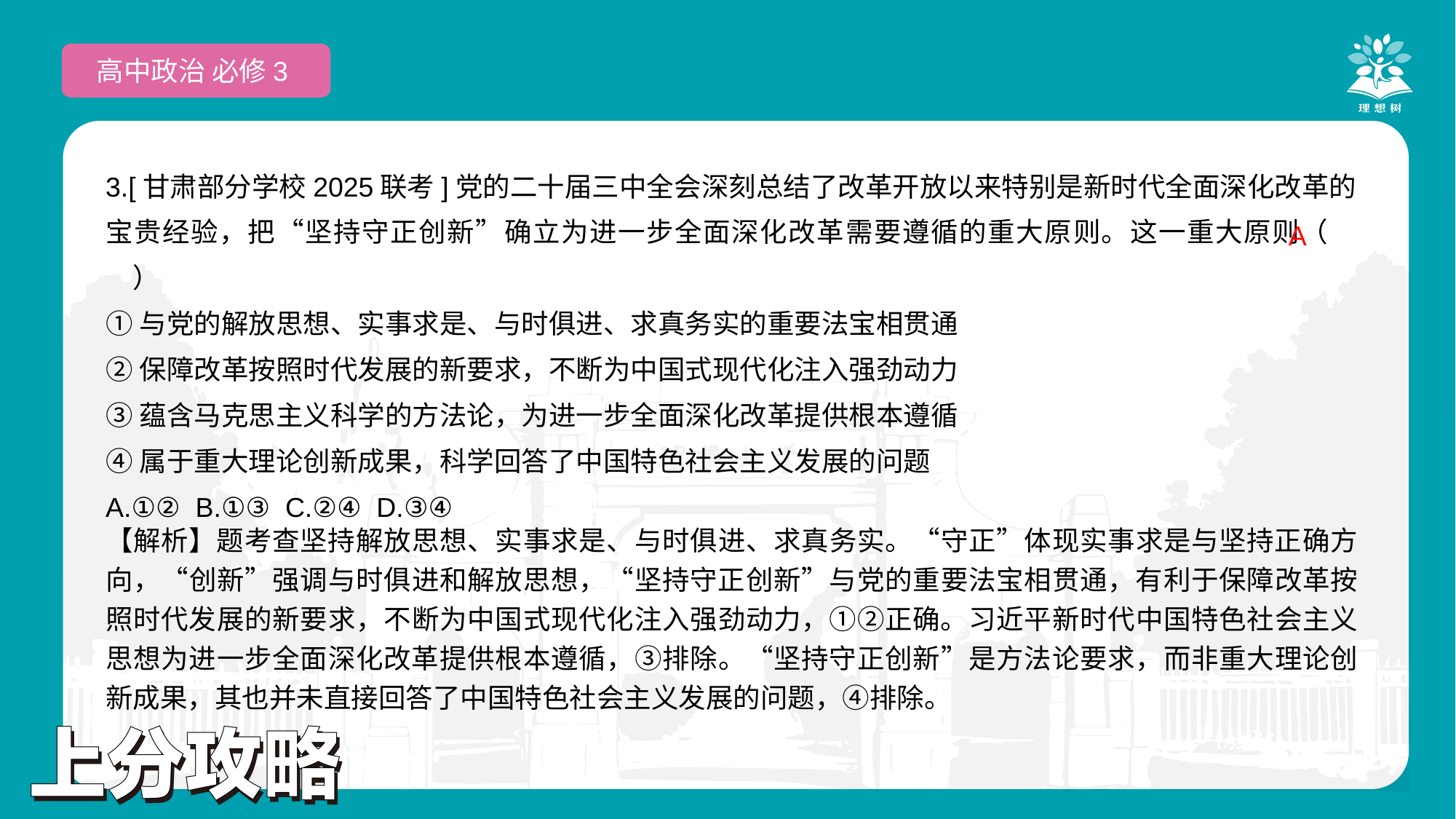

高中政治 必修3
3.[甘肃部分学校2025联考]党的二十届三中全会深刻总结了改革开放以来特别是新时代全面深化改革的宝贵经验，把“坚持守正创新”确立为进一步全面深化改革需要遵循的重大原则。这一重大原则（　　）
①与党的解放思想、实事求是、与时俱进、求真务实的重要法宝相贯通
②保障改革按照时代发展的新要求，不断为中国式现代化注入强劲动力
③蕴含马克思主义科学的方法论，为进一步全面深化改革提供根本遵循
④属于重大理论创新成果，科学回答了中国特色社会主义发展的问题
A.①②  B.①③  C.②④  D.③④
 A
【解析】题考查坚持解放思想、实事求是、与时俱进、求真务实。“守正”体现实事求是与坚持正确方向，“创新”强调与时俱进和解放思想，“坚持守正创新”与党的重要法宝相贯通，有利于保障改革按照时代发展的新要求，不断为中国式现代化注入强劲动力，①②正确。习近平新时代中国特色社会主义思想为进一步全面深化改革提供根本遵循，③排除。“坚持守正创新”是方法论要求，而非重大理论创新成果，其也并未直接回答了中国特色社会主义发展的问题，④排除。